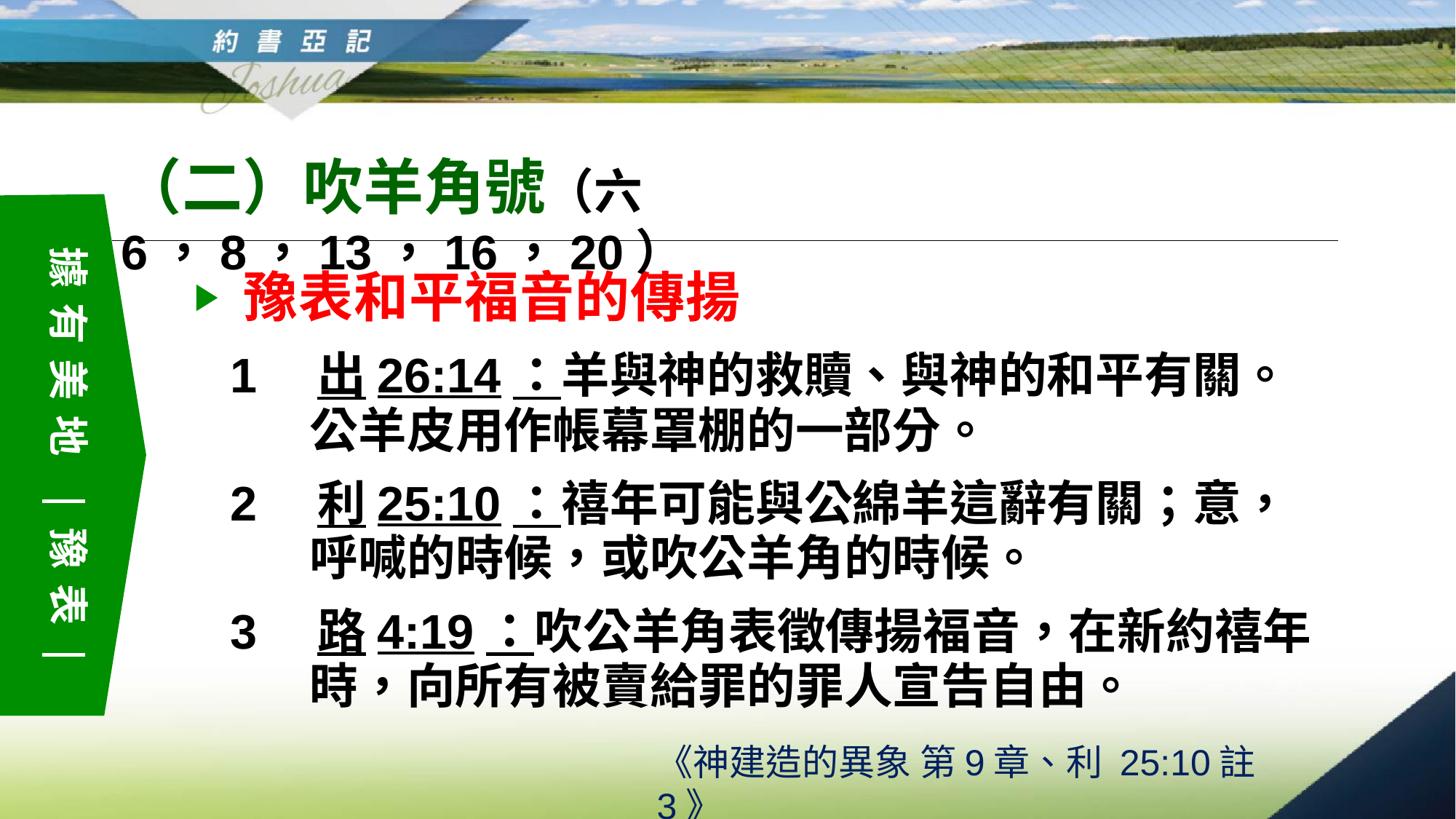

（二）吹羊角號（六6，8，13，16，20）

據有美地　豫表
　豫表和平福音的傳揚

1　出26:14：羊與神的救贖、與神的和平有關。公羊皮用作帳幕罩棚的一部分。
2　利25:10：禧年可能與公綿羊這辭有關；意，呼喊的時候，或吹公羊角的時候。
3　路4:19：吹公羊角表徵傳揚福音，在新約禧年時，向所有被賣給罪的罪人宣告自由。
《神建造的異象 第9章、利 25:10註3》